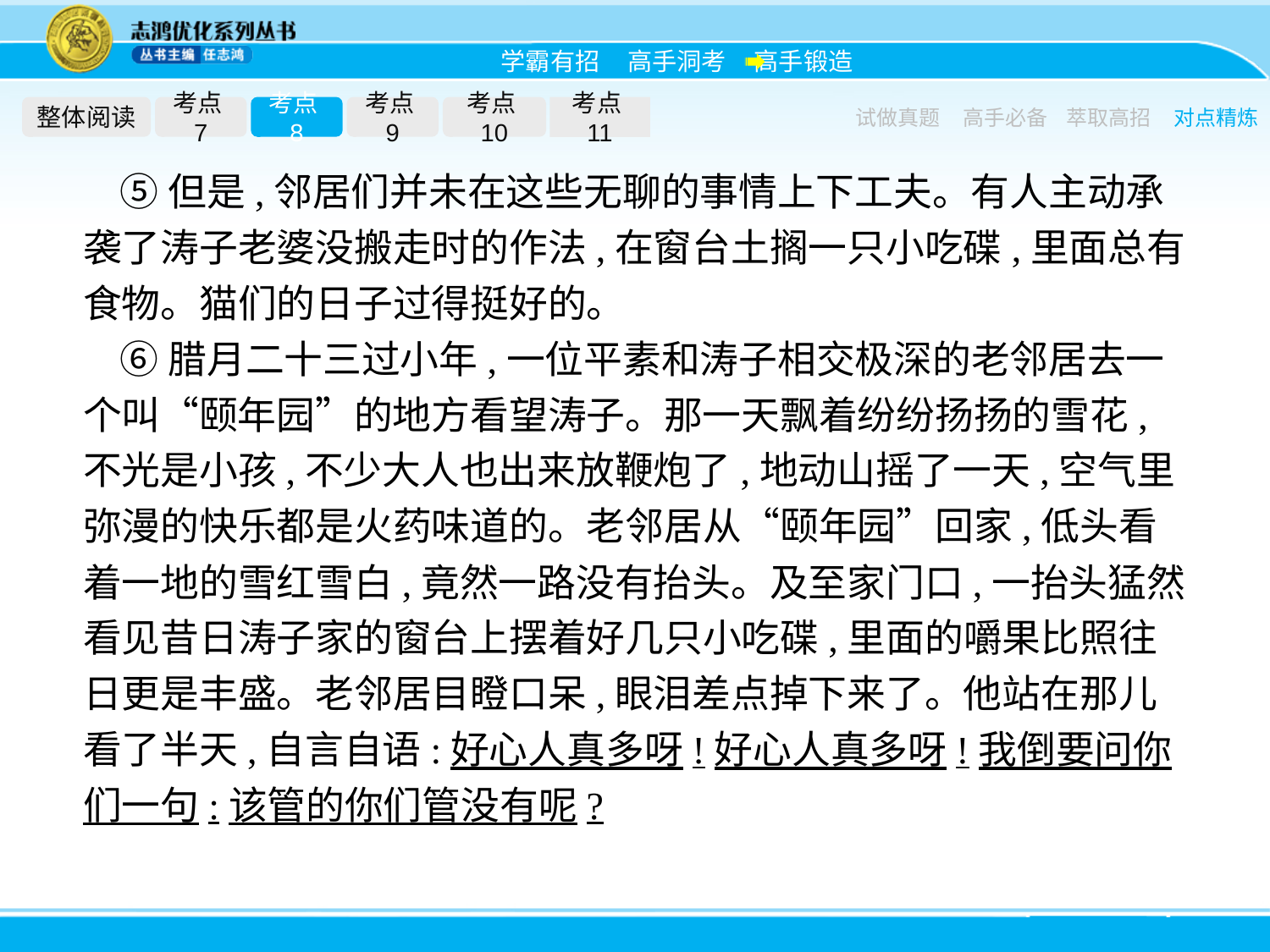

整体阅读
考点7
考点8
考点9
考点10
考点11
试做真题
高手必备
萃取高招
对点精炼
⑤但是,邻居们并未在这些无聊的事情上下工夫。有人主动承袭了涛子老婆没搬走时的作法,在窗台土搁一只小吃碟,里面总有食物。猫们的日子过得挺好的。
⑥腊月二十三过小年,一位平素和涛子相交极深的老邻居去一个叫“颐年园”的地方看望涛子。那一天飘着纷纷扬扬的雪花,不光是小孩,不少大人也出来放鞭炮了,地动山摇了一天,空气里弥漫的快乐都是火药味道的。老邻居从“颐年园”回家,低头看着一地的雪红雪白,竟然一路没有抬头。及至家门口,一抬头猛然看见昔日涛子家的窗台上摆着好几只小吃碟,里面的嚼果比照往日更是丰盛。老邻居目瞪口呆,眼泪差点掉下来了。他站在那儿看了半天,自言自语:好心人真多呀!好心人真多呀!我倒要问你们一句:该管的你们管没有呢?